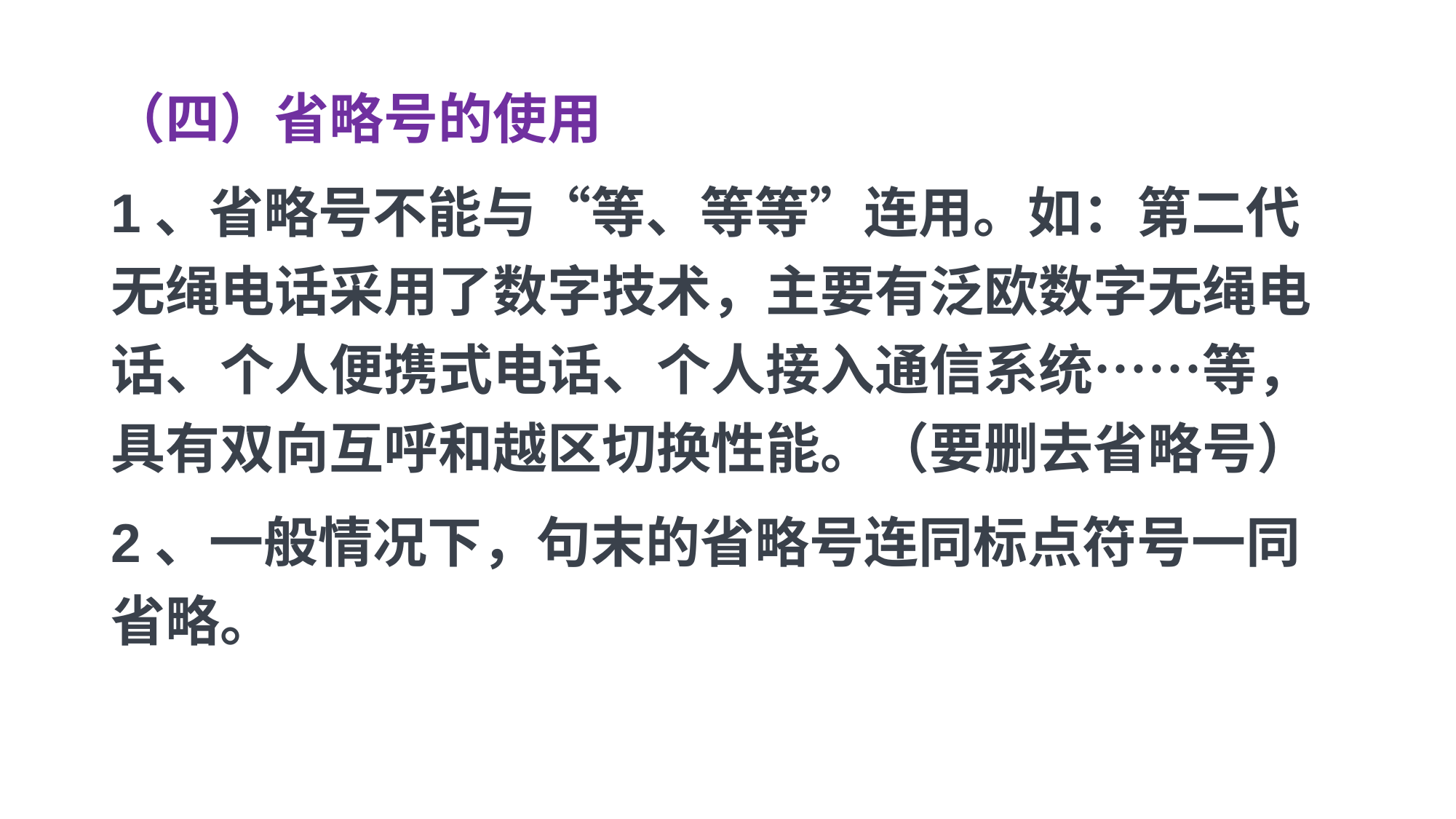

（四）省略号的使用
1、省略号不能与“等、等等”连用。如：第二代无绳电话采用了数字技术，主要有泛欧数字无绳电话、个人便携式电话、个人接入通信系统……等，具有双向互呼和越区切换性能。（要删去省略号）
2、一般情况下，句末的省略号连同标点符号一同省略。